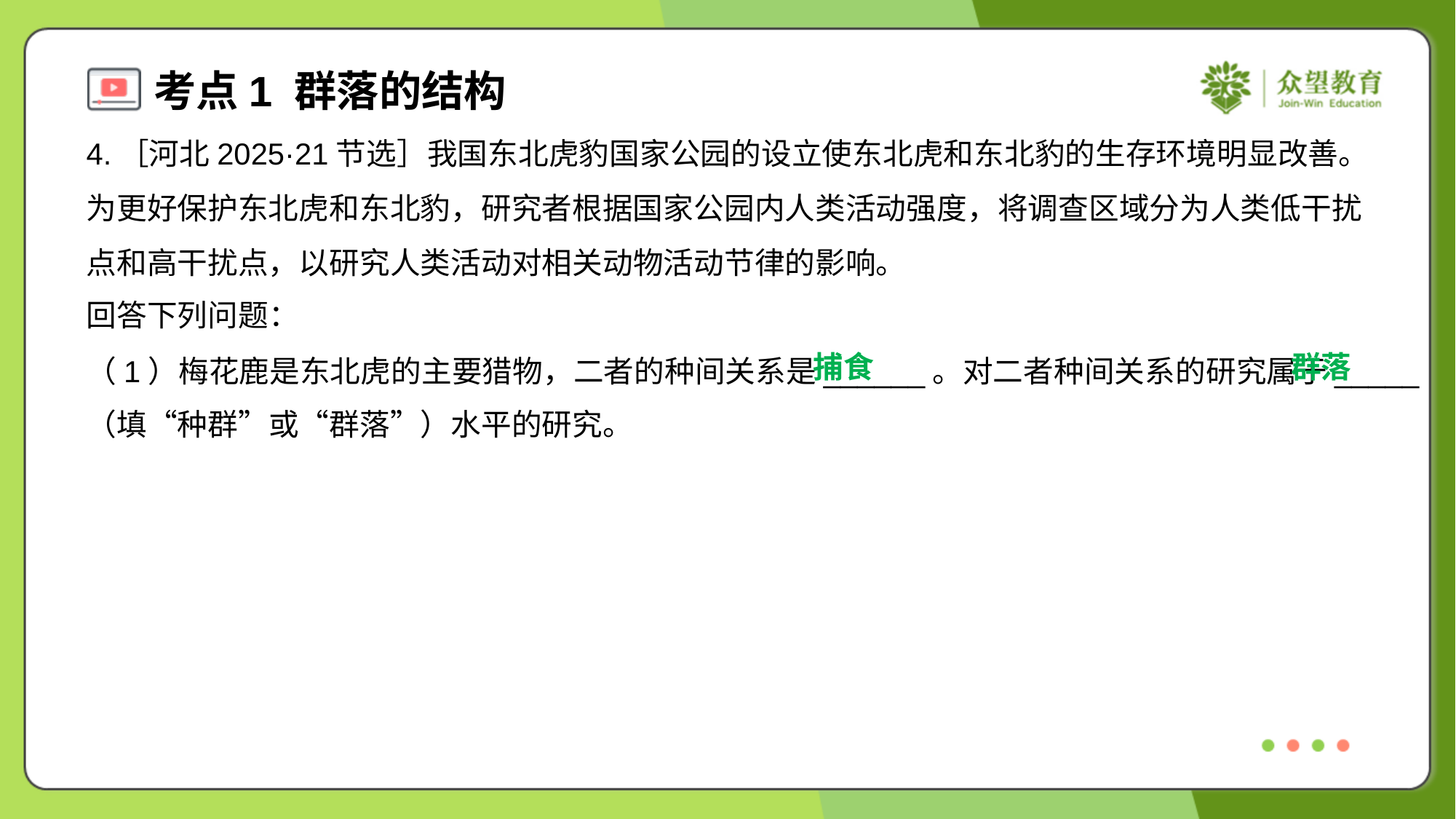

4.［河北2025·21节选］我国东北虎豹国家公园的设立使东北虎和东北豹的生存环境明显改善。
为更好保护东北虎和东北豹，研究者根据国家公园内人类活动强度，将调查区域分为人类低干扰
点和高干扰点，以研究人类活动对相关动物活动节律的影响。
回答下列问题：
捕食
群落
（1）梅花鹿是东北虎的主要猎物，二者的种间关系是______。对二者种间关系的研究属于_____
（填“种群”或“群落”）水平的研究。